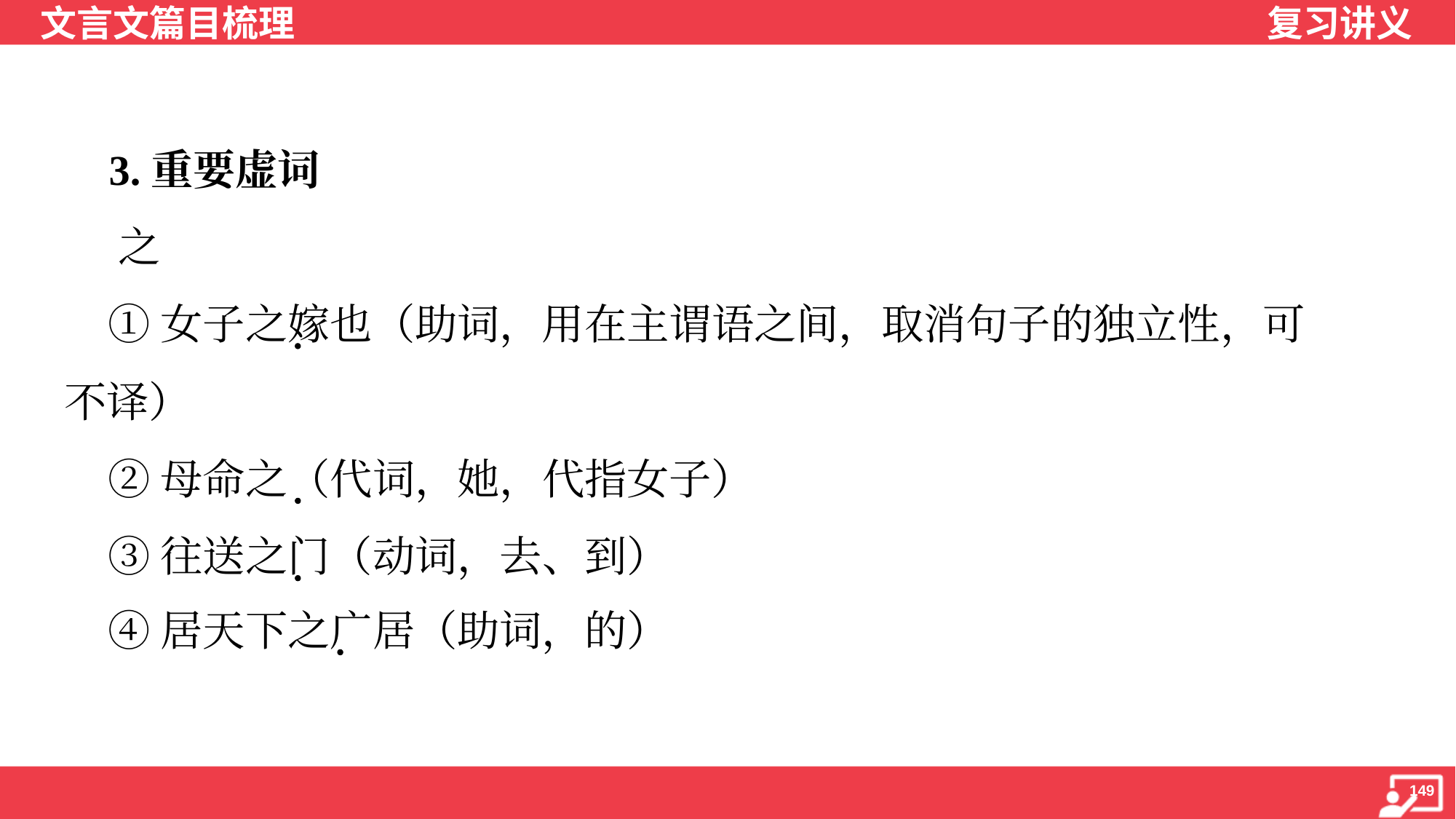

3.重要虚词
    之
    ①女子之嫁也（助词，用在主谓语之间，取消句子的独立性，可
不译）
    ②母命之（代词，她，代指女子）
    ③往送之门（动词，去、到）
    ④居天下之广居（助词，的）